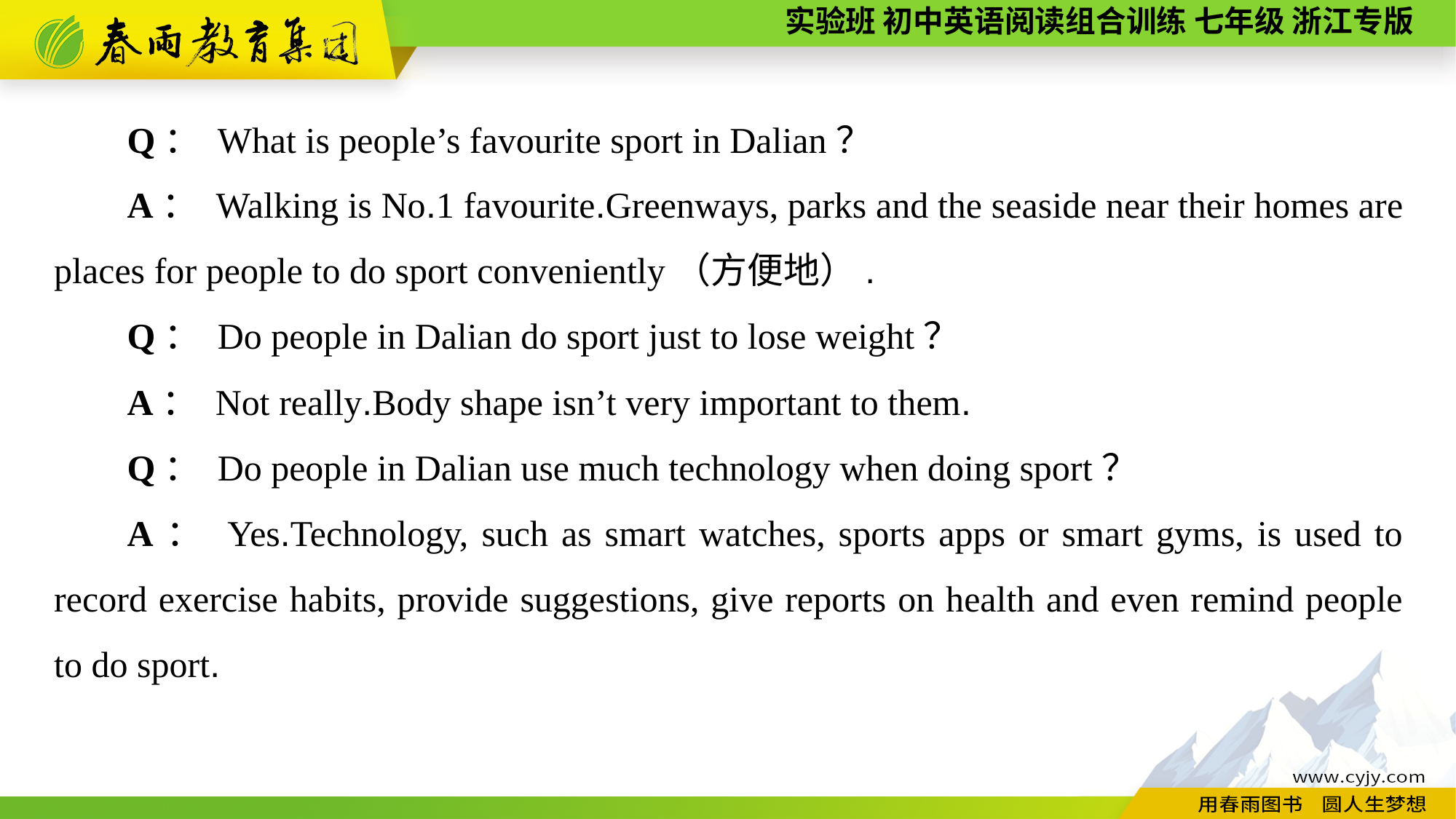

Q： What is people’s favourite sport in Dalian？
A： Walking is No.1 favourite.Greenways, parks and the seaside near their homes are places for people to do sport conveniently（方便地）.
Q： Do people in Dalian do sport just to lose weight？
A： Not really.Body shape isn’t very important to them.
Q： Do people in Dalian use much technology when doing sport？
A： Yes.Technology, such as smart watches, sports apps or smart gyms, is used to record exercise habits, provide suggestions, give reports on health and even remind people to do sport.